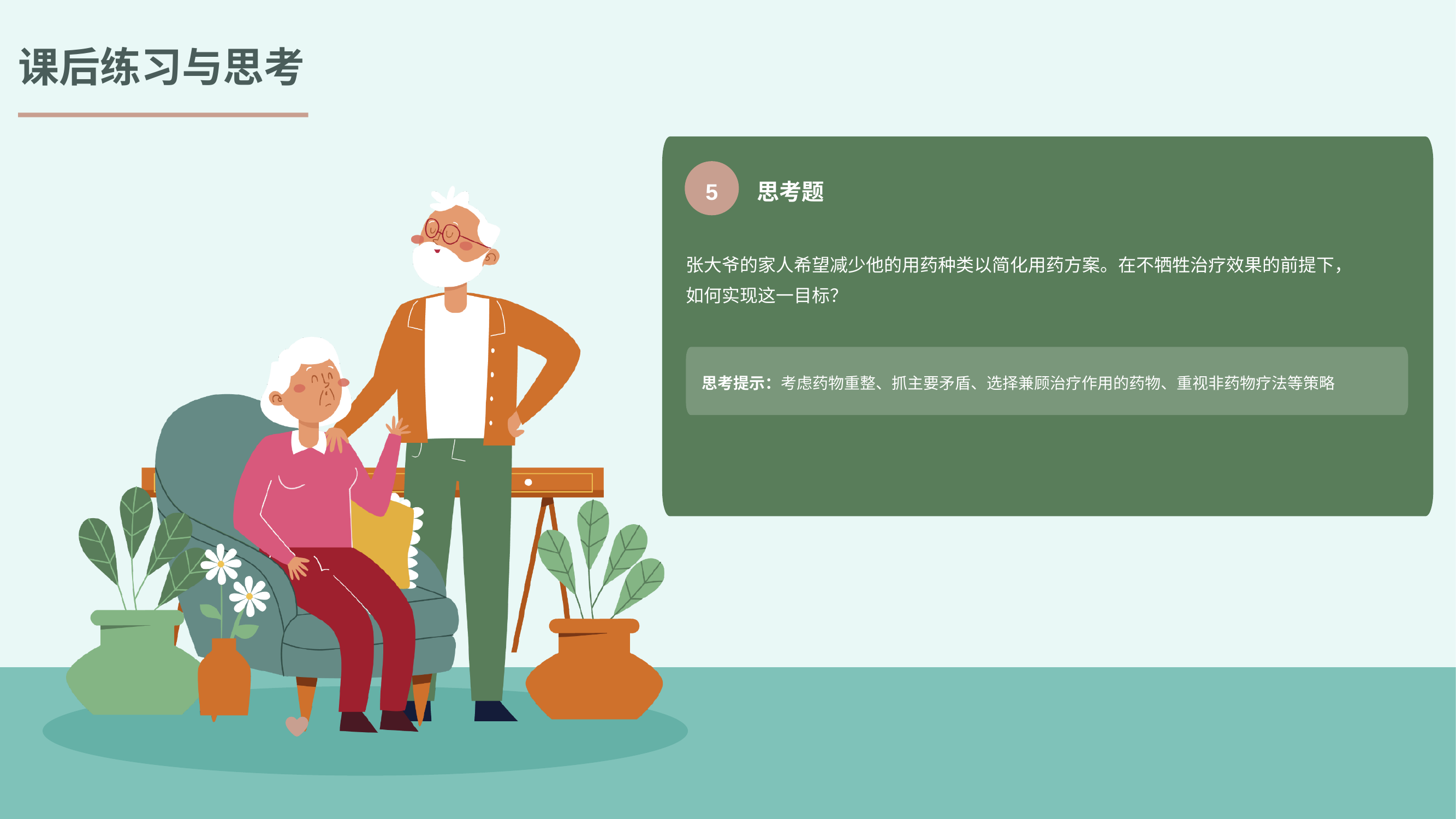

课后练习与思考

5

思考题
张大爷的家人希望减少他的用药种类以简化用药方案。在不牺牲治疗效果的前提下，如何实现这一目标？

思考提示：考虑药物重整、抓主要矛盾、选择兼顾治疗作用的药物、重视非药物疗法等策略